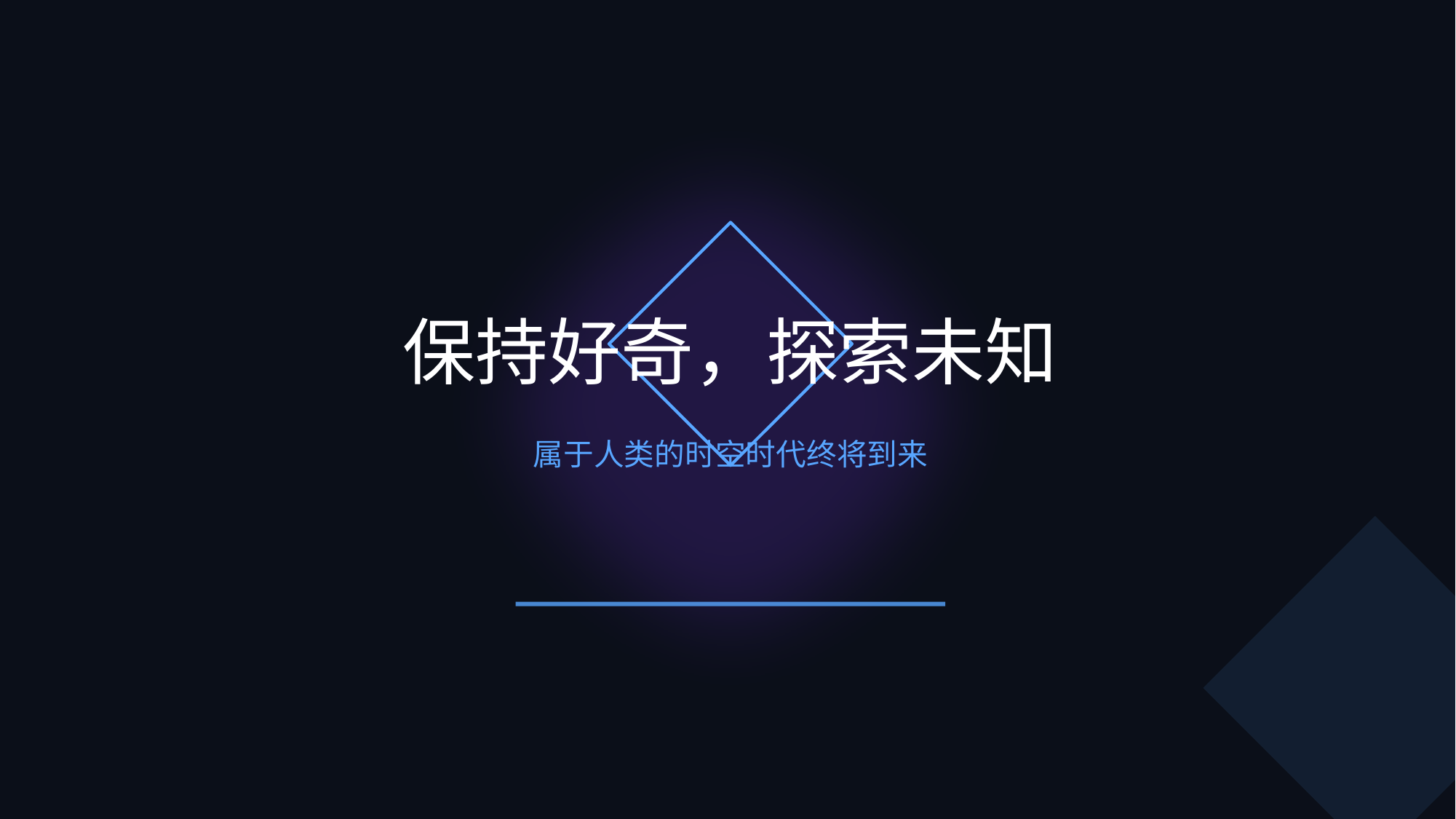

时空旅行指南
三大理论基石

从 理 论 到 实 践
开启你的第四维之旅，了解关于时间的终极奥秘

理论
理论
理论

“时间不是一条单行道，而是一片可以航行的海洋。”
38微秒
世纪
世纪
世纪
世纪
保持好奇，探索未知
描述
描述
描述

GPS 卫星每天比地面快的时间
必须修正否则定位失效
描述
描述
描述
描述
属于人类的时空时代终将到来
爱因斯坦的相对论打破了绝对时空观